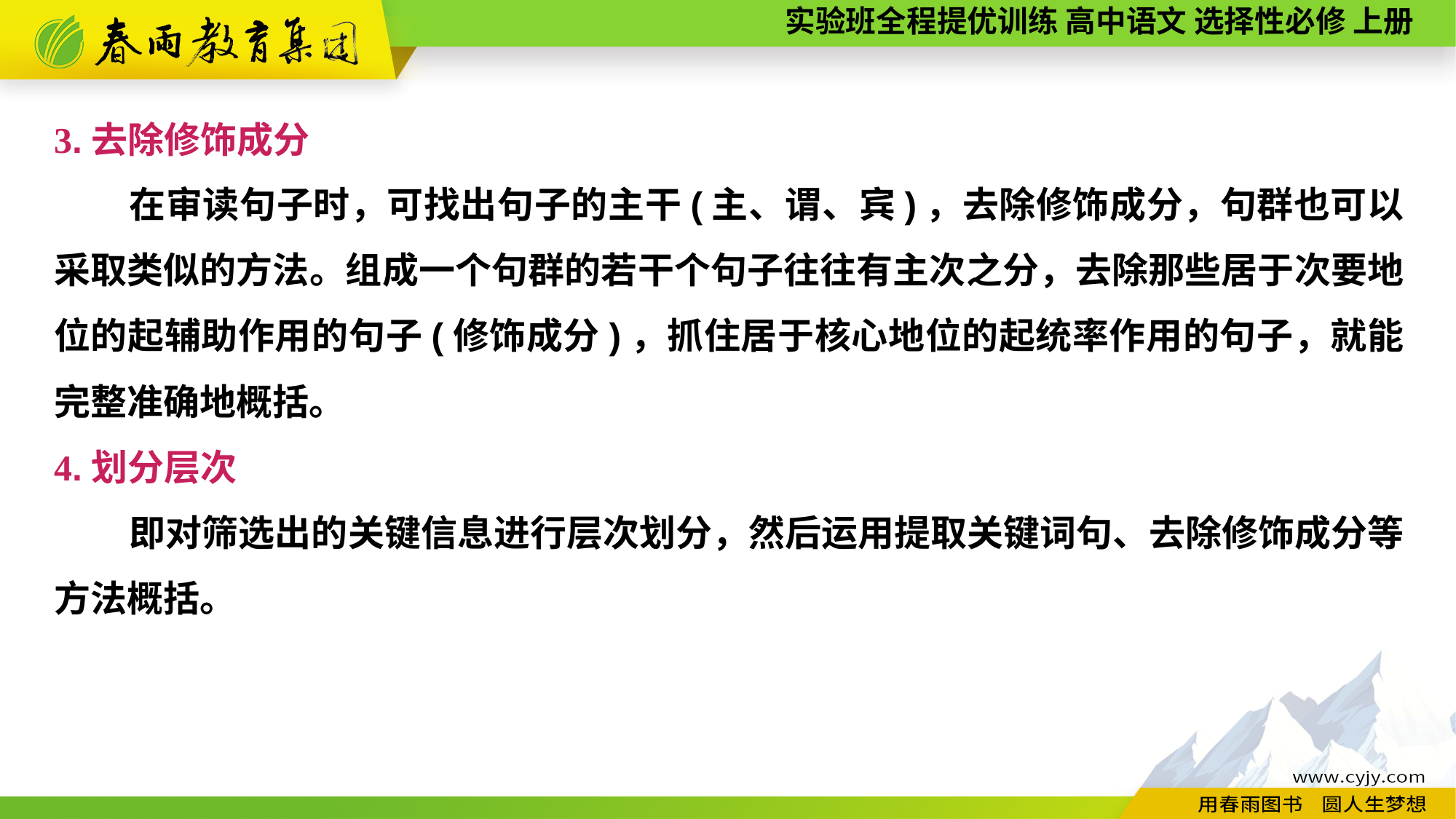

3.去除修饰成分
在审读句子时，可找出句子的主干(主、谓、宾)，去除修饰成分，句群也可以采取类似的方法。组成一个句群的若干个句子往往有主次之分，去除那些居于次要地位的起辅助作用的句子(修饰成分)，抓住居于核心地位的起统率作用的句子，就能完整准确地概括。
4.划分层次
即对筛选出的关键信息进行层次划分，然后运用提取关键词句、去除修饰成分等方法概括。